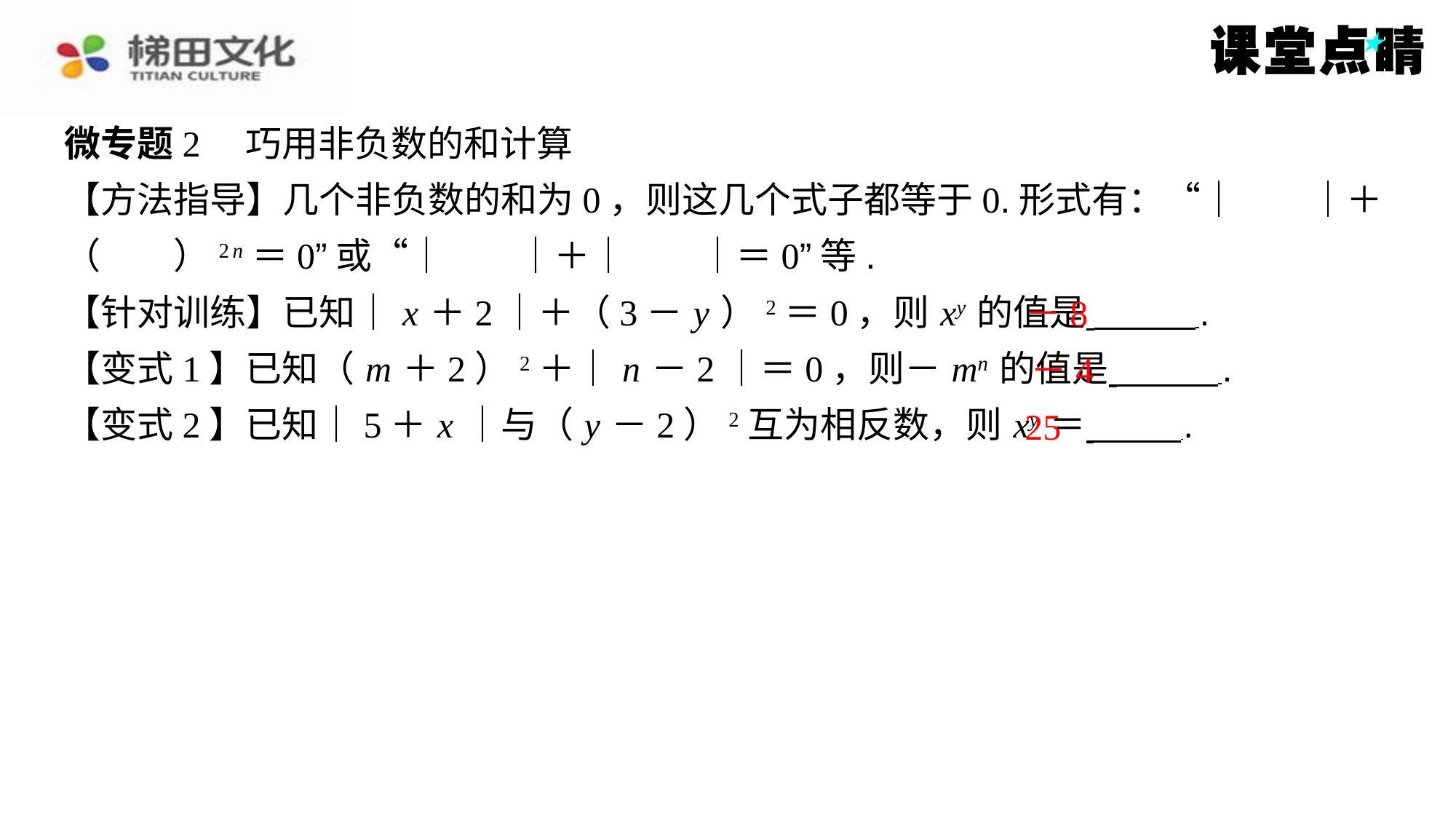

微专题2　巧用非负数的和计算
【方法指导】几个非负数的和为0，则这几个式子都等于0.形式有：“｜　　｜＋
（　　）2 n ＝0”或“｜　　｜＋｜　　｜＝0”等.
【针对训练】已知｜ x ＋2｜＋（3－ y ）2＝0，则 xy 的值是                 ⁠.
【变式1】已知（ m ＋2）2＋｜ n －2｜＝0，则－ mn 的值是                 ⁠.
【变式2】已知｜5＋ x ｜与（ y －2）2互为相反数，则 xy ＝               ⁠.
－8
－4
25